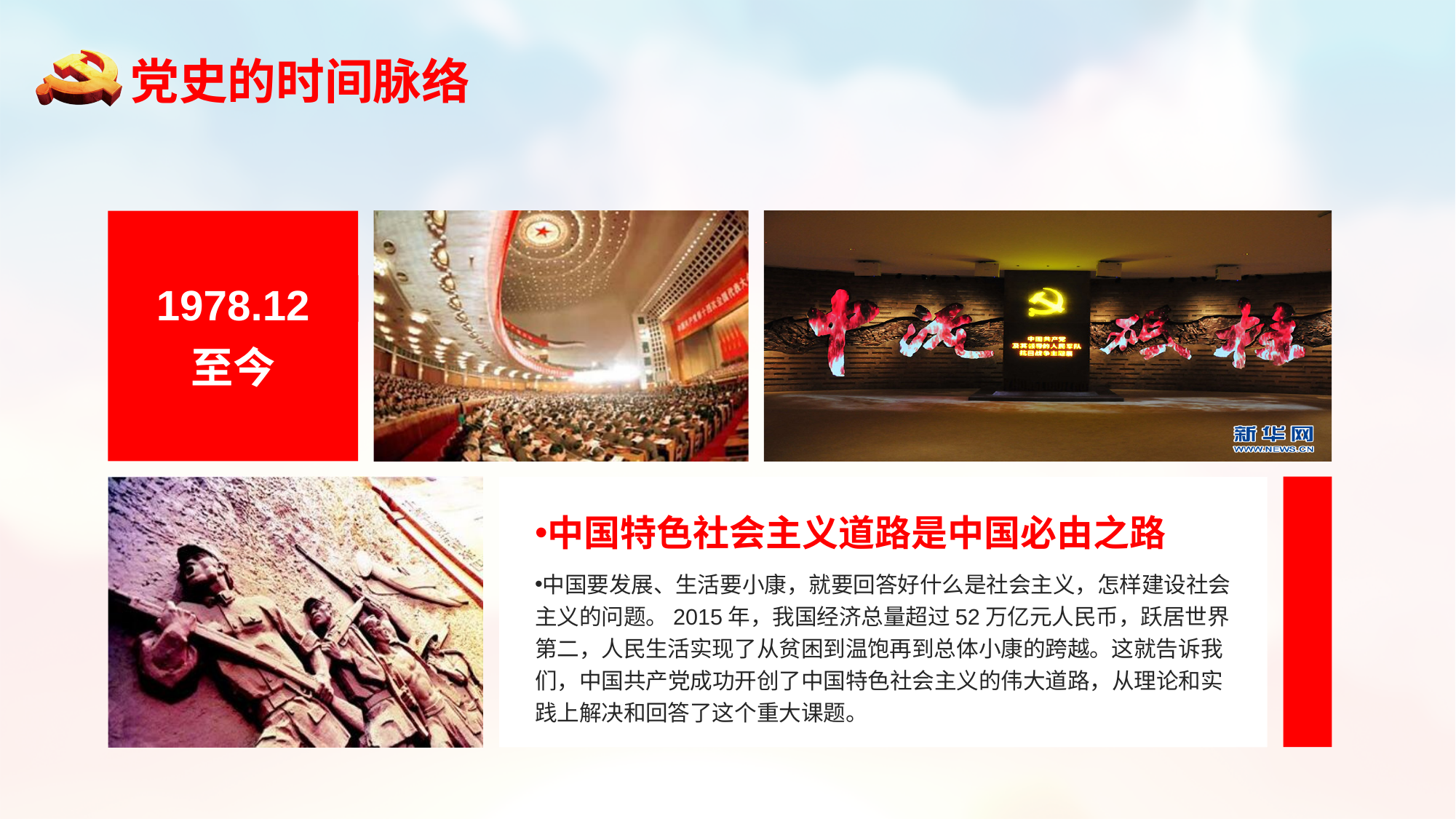

党史的时间脉络

1978.12
至今

中国特色社会主义道路是中国必由之路
中国要发展、生活要小康，就要回答好什么是社会主义，怎样建设社会主义的问题。2015年，我国经济总量超过52万亿元人民币，跃居世界第二，人民生活实现了从贫困到温饱再到总体小康的跨越。这就告诉我们，中国共产党成功开创了中国特色社会主义的伟大道路，从理论和实践上解决和回答了这个重大课题。
延时符
延时符